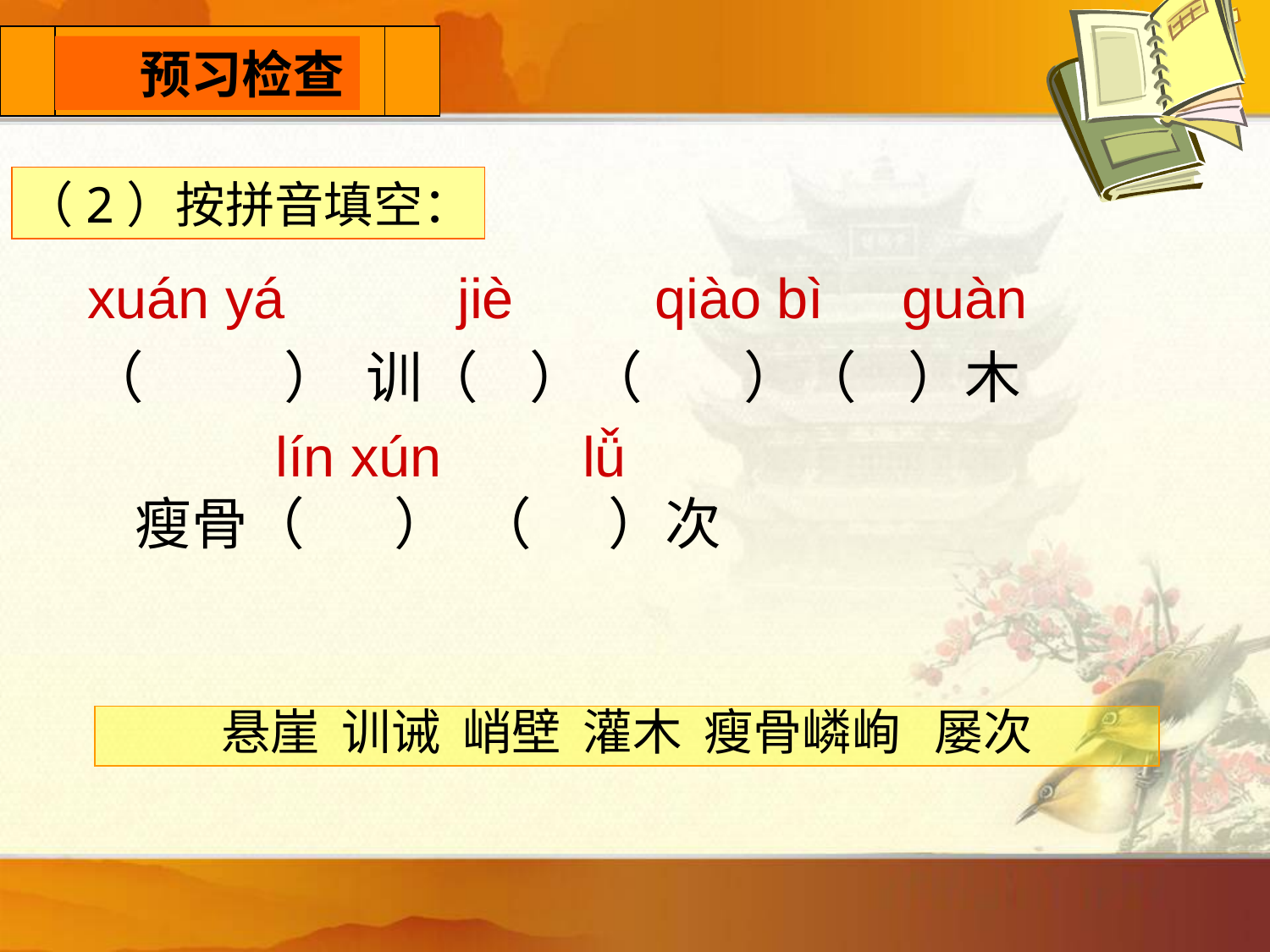

预习检查
 　预习检查
 　预习检查
（2）按拼音填空：
xuán yá           jiè         qiào bì     guàn
（           ）  训（    ）（        ）（    ）木
            lín xún         lǚ
瘦骨（       ）  （      ）次
悬崖  训诫  峭壁  灌木  瘦骨嶙峋   屡次